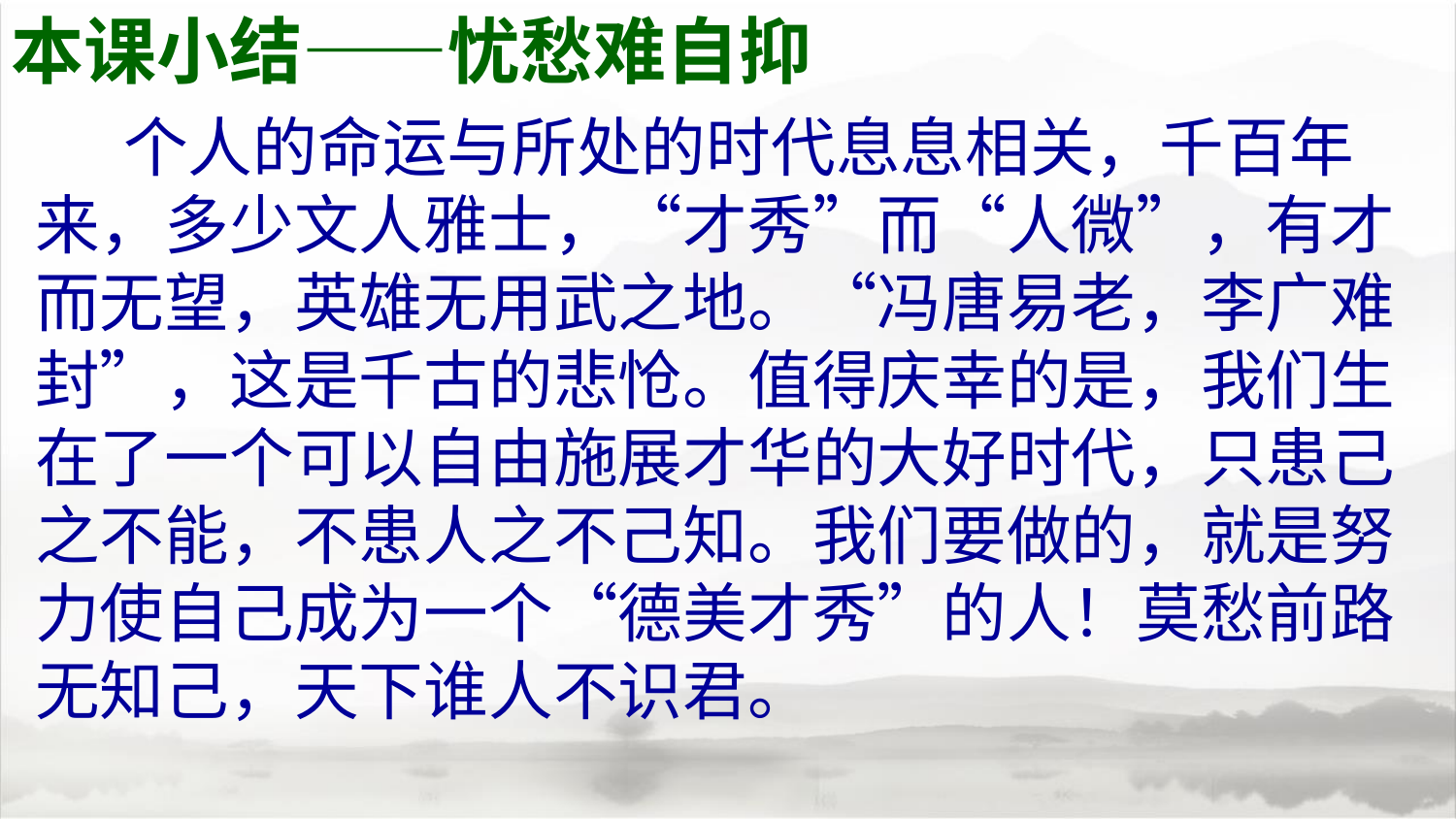

本课小结——忧愁难自抑
       个人的命运与所处的时代息息相关，千百年来，多少文人雅士，“才秀”而“人微”，有才而无望，英雄无用武之地。“冯唐易老，李广难封”，这是千古的悲怆。值得庆幸的是，我们生在了一个可以自由施展才华的大好时代，只患己之不能，不患人之不己知。我们要做的，就是努力使自己成为一个“德美才秀”的人！莫愁前路无知己，天下谁人不识君。